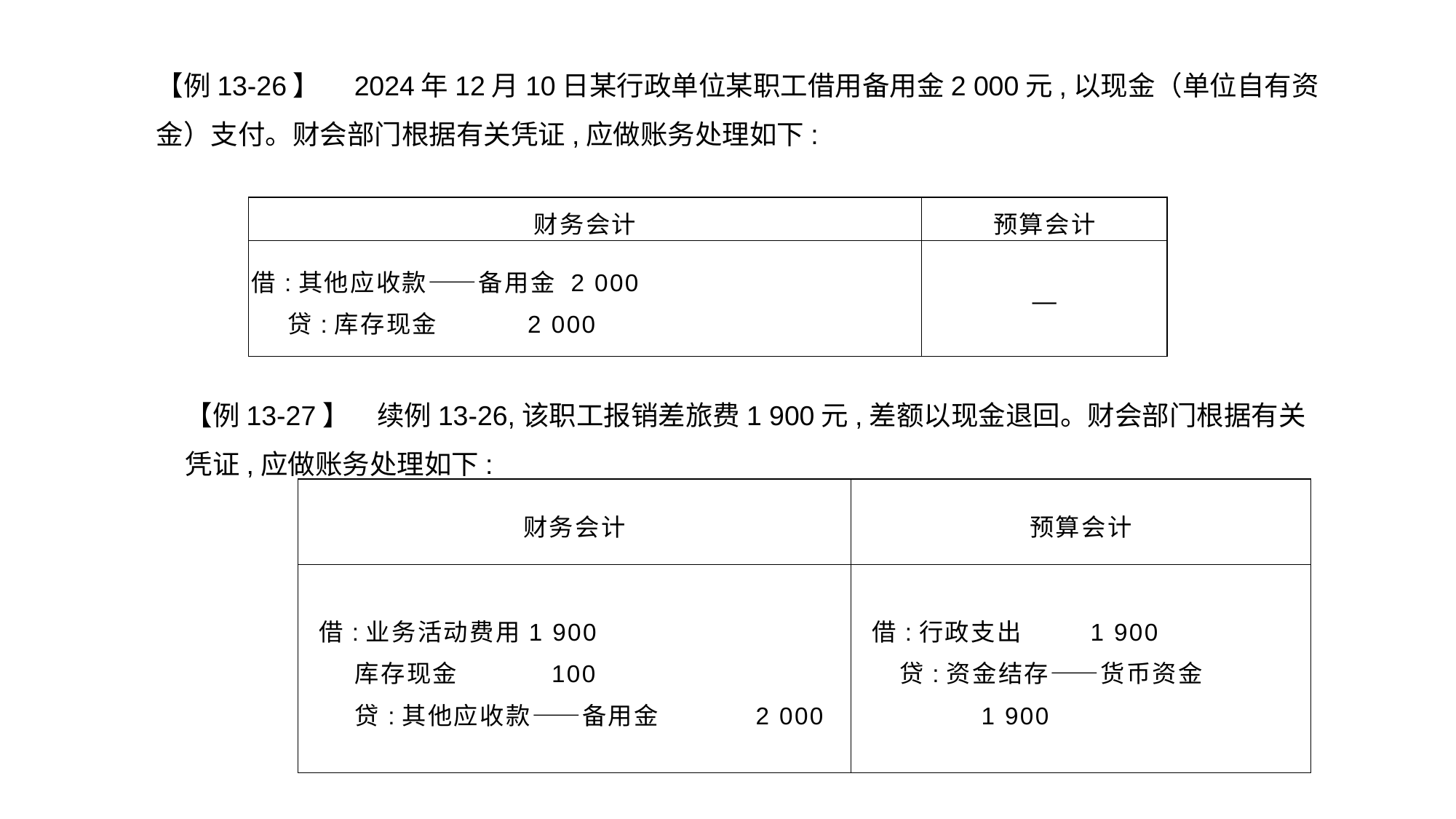

【例13-26】　2024年12月10日某行政单位某职工借用备用金2 000元,以现金（单位自有资金）支付。财会部门根据有关凭证,应做账务处理如下:
| 财务会计 | 预算会计 |
| --- | --- |
| 借:其他应收款——备用金 2 000 贷:库存现金 2 000 | — |
【例13-27】　续例13-26,该职工报销差旅费1 900元,差额以现金退回。财会部门根据有关凭证,应做账务处理如下:
| 财务会计 | 预算会计 |
| --- | --- |
| 借:业务活动费用1 900 库存现金 100 贷:其他应收款——备用金 2 000 | 借:行政支出 1 900 贷:资金结存——货币资金 1 900 |